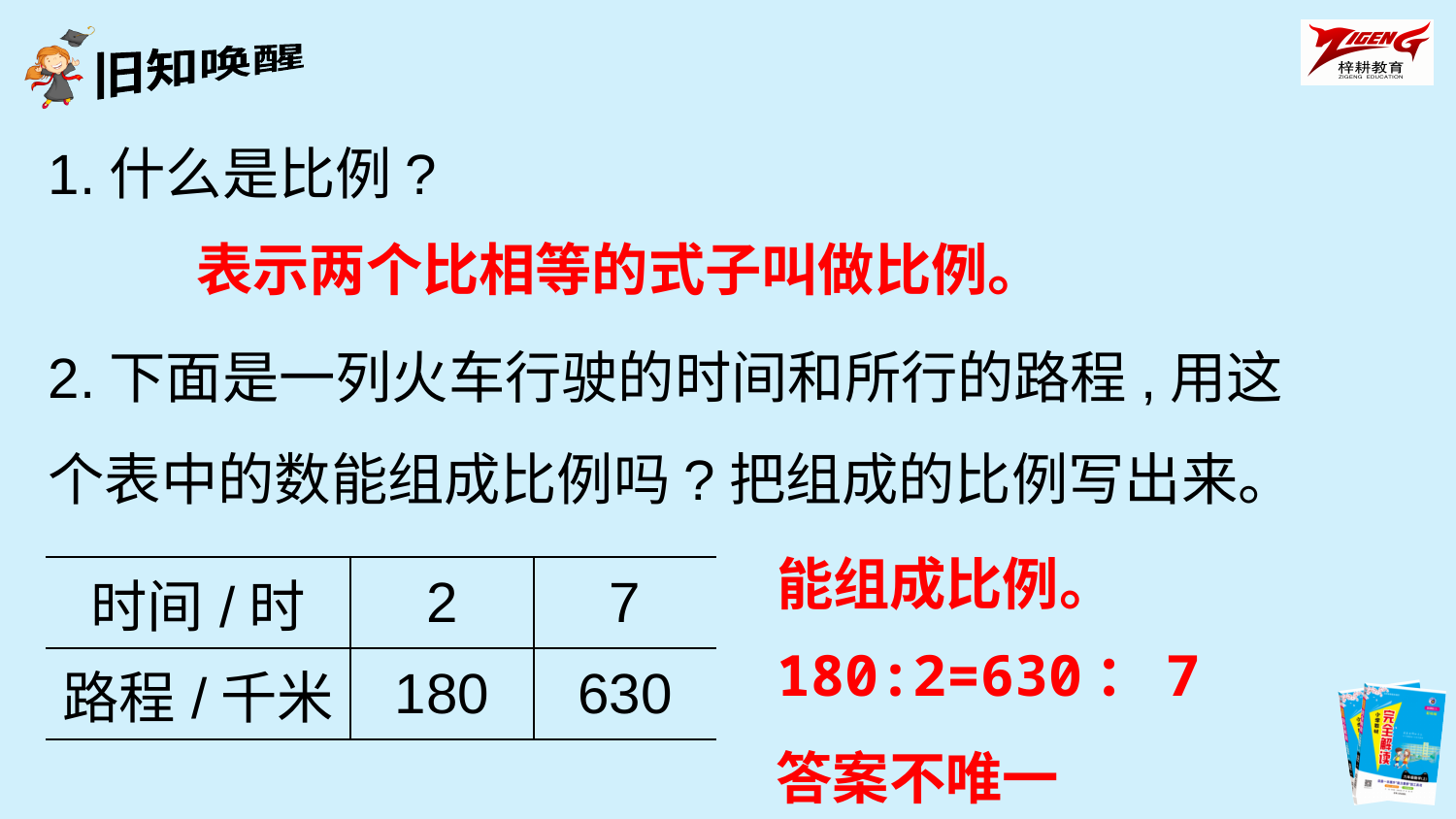

1.什么是比例?

2.下面是一列火车行驶的时间和所行的路程,用这个表中的数能组成比例吗?把组成的比例写出来。
表示两个比相等的式子叫做比例。
能组成比例。
| 时间/时 | 2 | 7 |
| --- | --- | --- |
| 路程/千米 | 180 | 630 |
180:2=630：7
答案不唯一